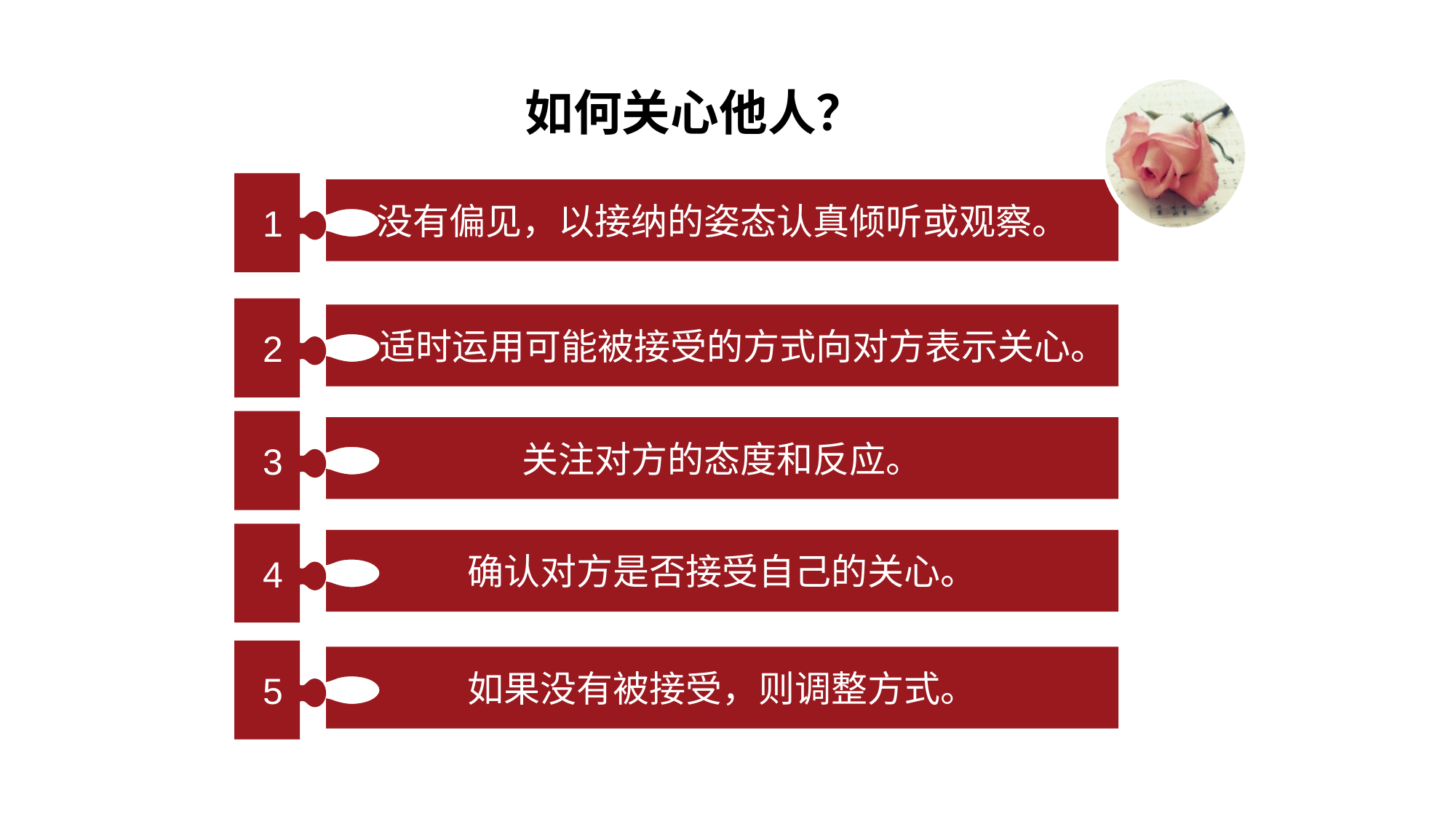

如何关心他人？

1
没有偏见，以接纳的姿态认真倾听或观察。
2
    适时运用可能被接受的方式向对方表示关心。
3
关注对方的态度和反应。
4
确认对方是否接受自己的关心。
5
如果没有被接受，则调整方式。